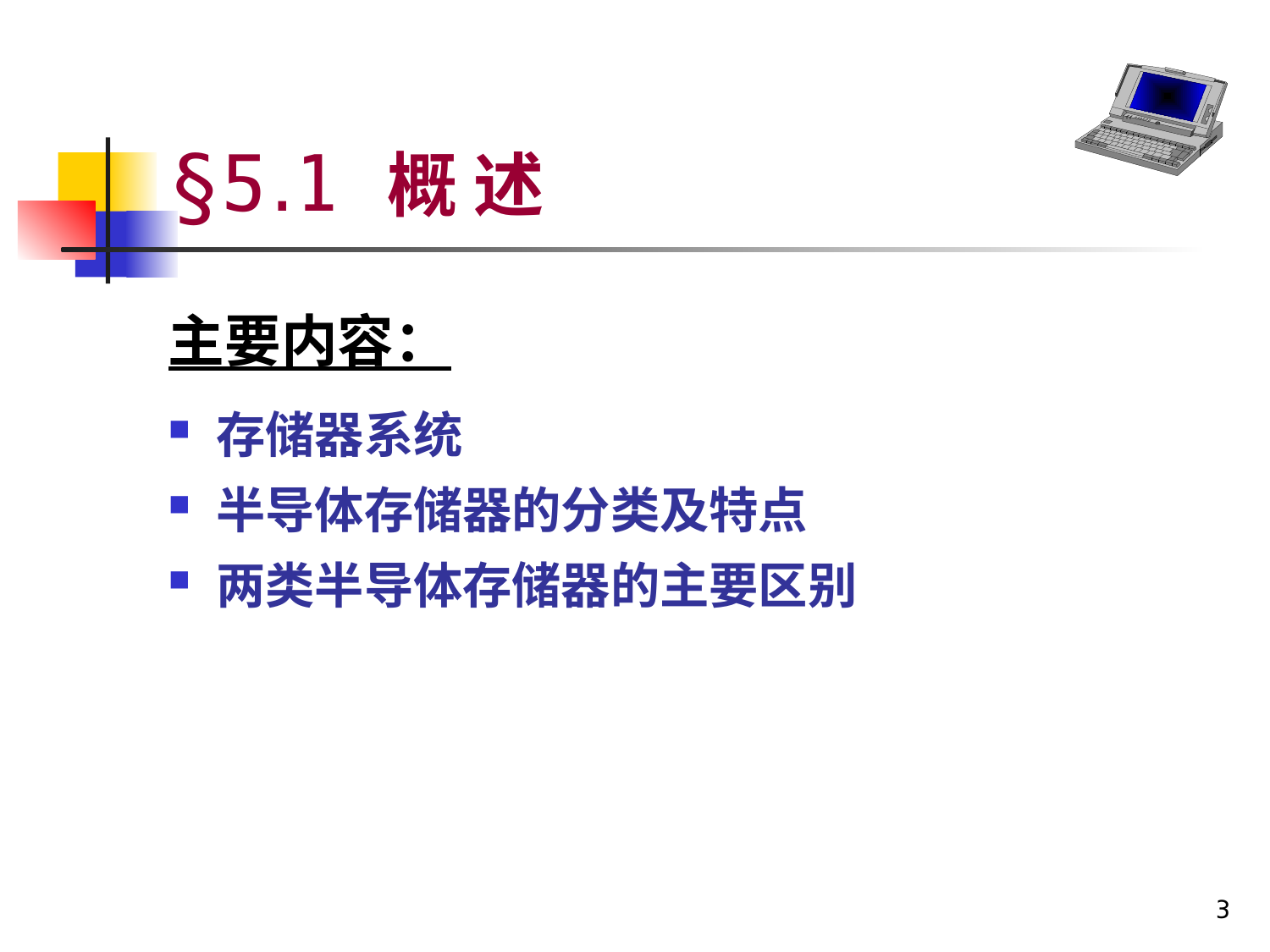

# §5.1 概 述
主要内容：
存储器系统
半导体存储器的分类及特点
两类半导体存储器的主要区别
3